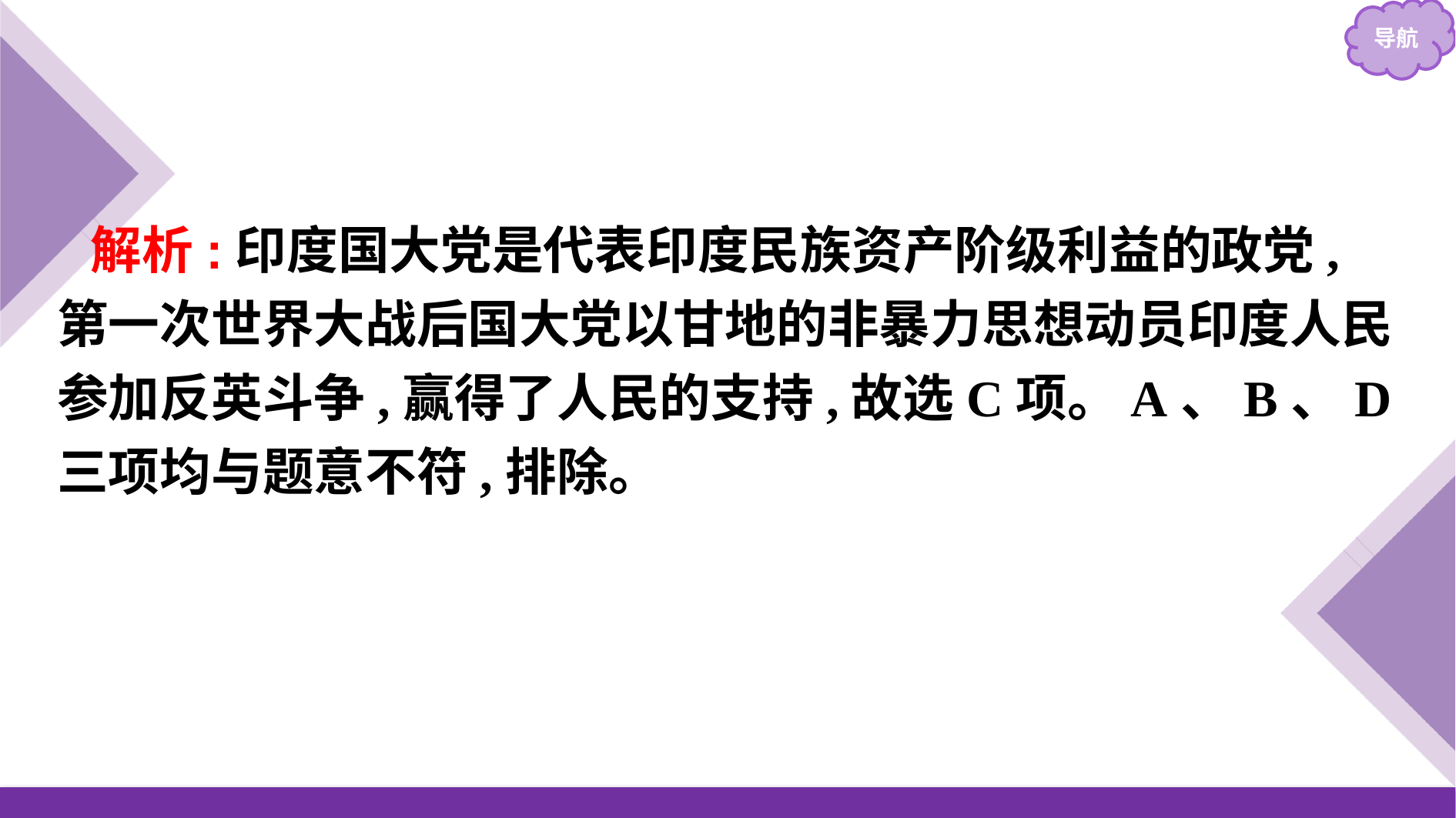

解析:印度国大党是代表印度民族资产阶级利益的政党,第一次世界大战后国大党以甘地的非暴力思想动员印度人民参加反英斗争,赢得了人民的支持,故选C项。A、B、D三项均与题意不符,排除。